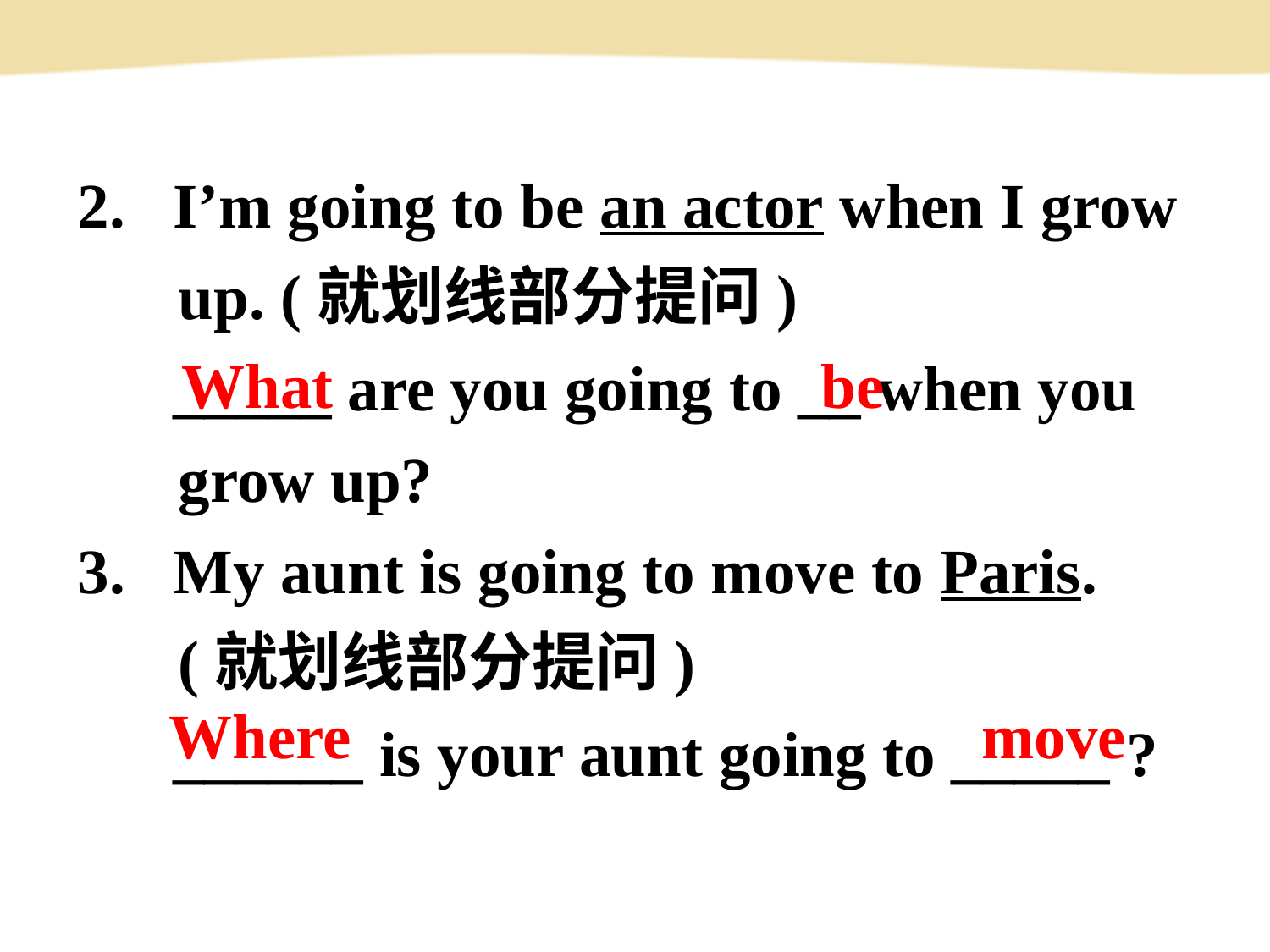

2.   I’m going to be an actor when I grow up. (就划线部分提问)
      _____ are you going to __ when you grow up?
3.   My aunt is going to move to Paris.	(就划线部分提问)
      ______ is your aunt going to _____ ?
What
be
Where
move